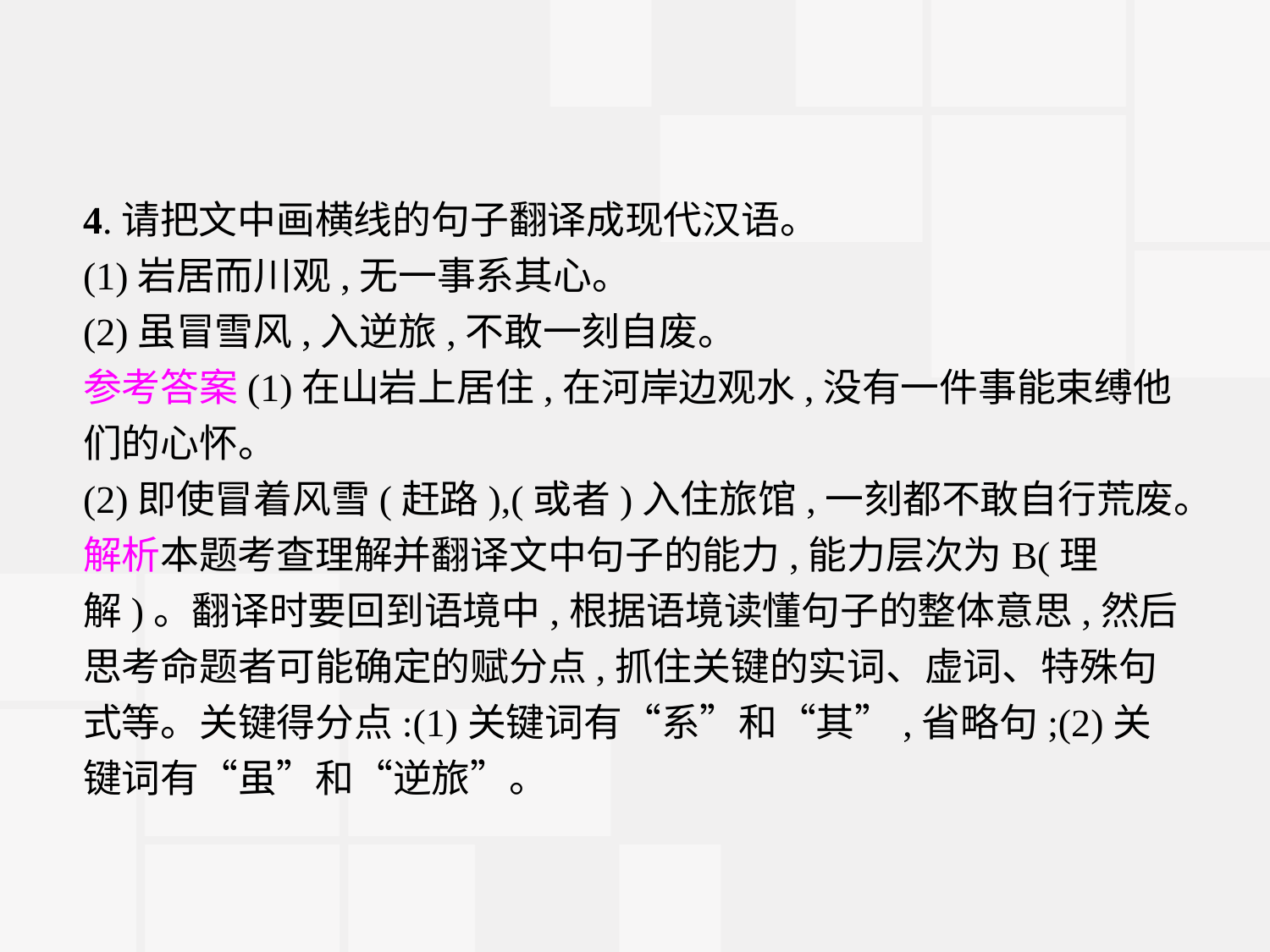

4.请把文中画横线的句子翻译成现代汉语。
(1)岩居而川观,无一事系其心。
(2)虽冒雪风,入逆旅,不敢一刻自废。
参考答案(1)在山岩上居住,在河岸边观水,没有一件事能束缚他们的心怀。
(2)即使冒着风雪(赶路),(或者)入住旅馆,一刻都不敢自行荒废。
解析本题考查理解并翻译文中句子的能力,能力层次为B(理解)。翻译时要回到语境中,根据语境读懂句子的整体意思,然后思考命题者可能确定的赋分点,抓住关键的实词、虚词、特殊句式等。关键得分点:(1)关键词有“系”和“其”,省略句;(2)关键词有“虽”和“逆旅”。